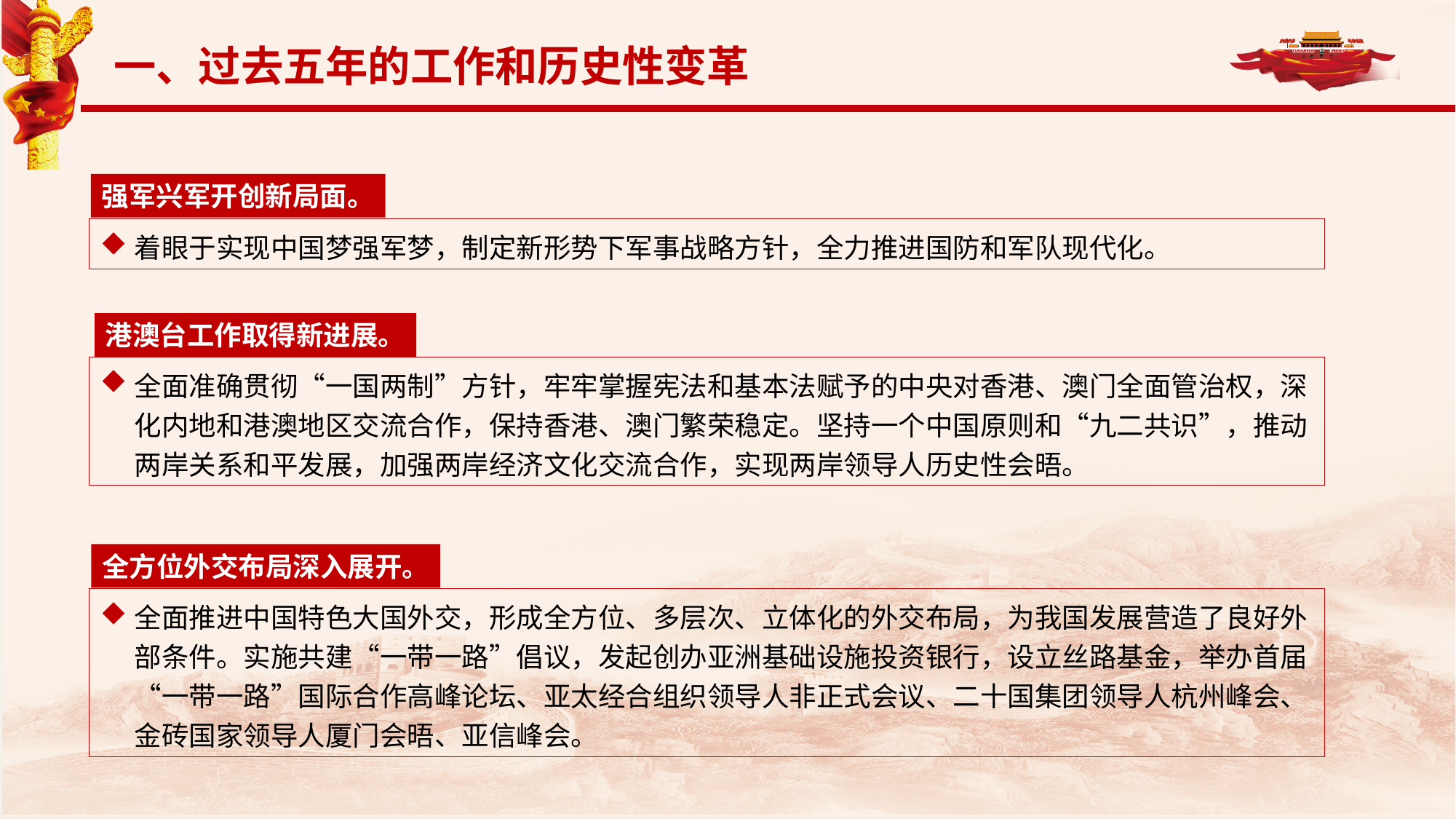

一、过去五年的工作和历史性变革
强军兴军开创新局面。
着眼于实现中国梦强军梦，制定新形势下军事战略方针，全力推进国防和军队现代化。
港澳台工作取得新进展。
全面准确贯彻“一国两制”方针，牢牢掌握宪法和基本法赋予的中央对香港、澳门全面管治权，深化内地和港澳地区交流合作，保持香港、澳门繁荣稳定。坚持一个中国原则和“九二共识”，推动两岸关系和平发展，加强两岸经济文化交流合作，实现两岸领导人历史性会晤。
全方位外交布局深入展开。
全面推进中国特色大国外交，形成全方位、多层次、立体化的外交布局，为我国发展营造了良好外部条件。实施共建“一带一路”倡议，发起创办亚洲基础设施投资银行，设立丝路基金，举办首届“一带一路”国际合作高峰论坛、亚太经合组织领导人非正式会议、二十国集团领导人杭州峰会、金砖国家领导人厦门会晤、亚信峰会。